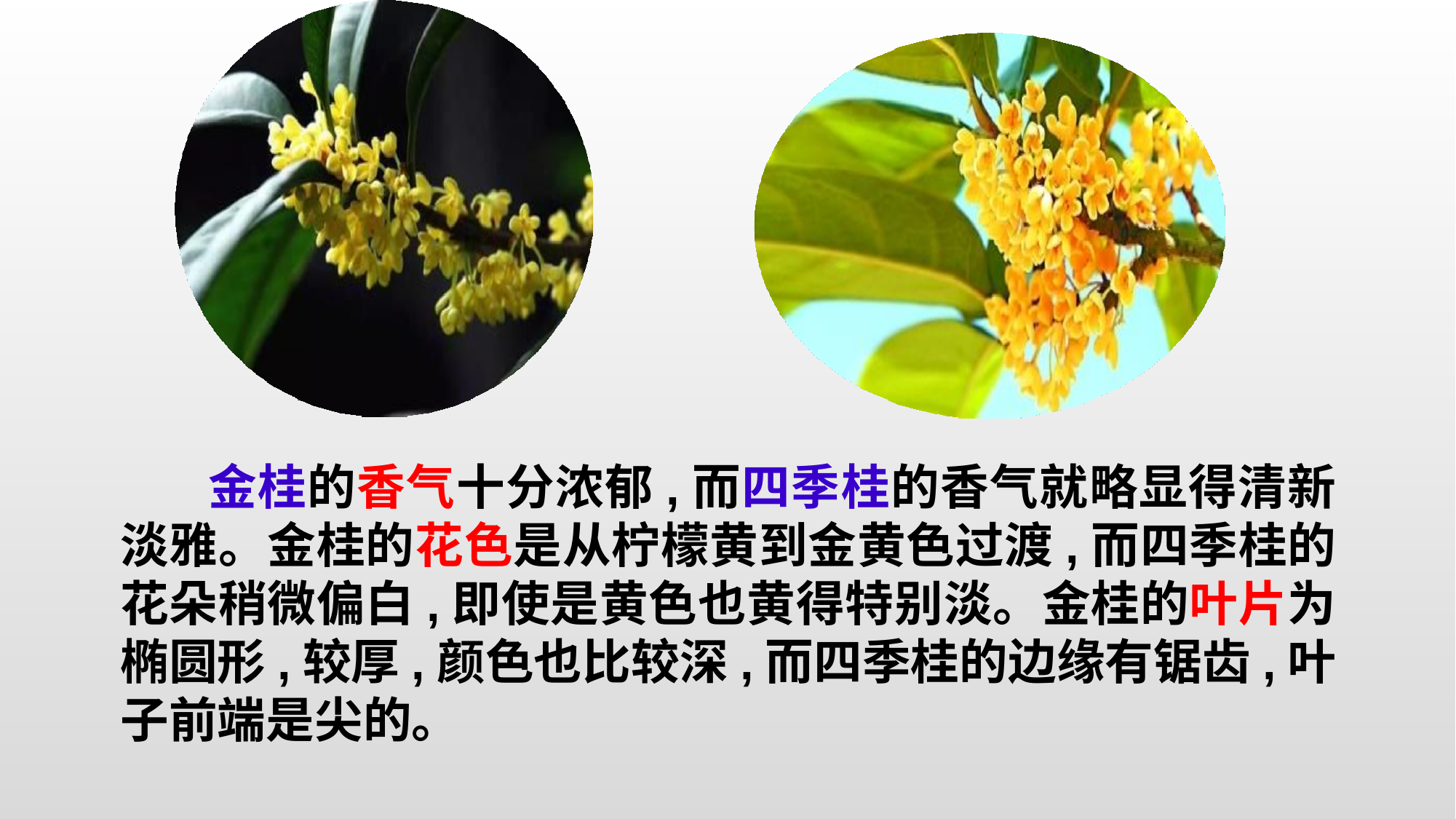

金桂的香气十分浓郁,而四季桂的香气就略显得清新 淡雅。金桂的花色是从柠檬黄到金黄色过渡,而四季桂的花朵稍微偏白,即使是黄色也黄得特别淡。金桂的叶片为椭圆形,较厚,颜色也比较深,而四季桂的边缘有锯齿,叶子前端是尖的。